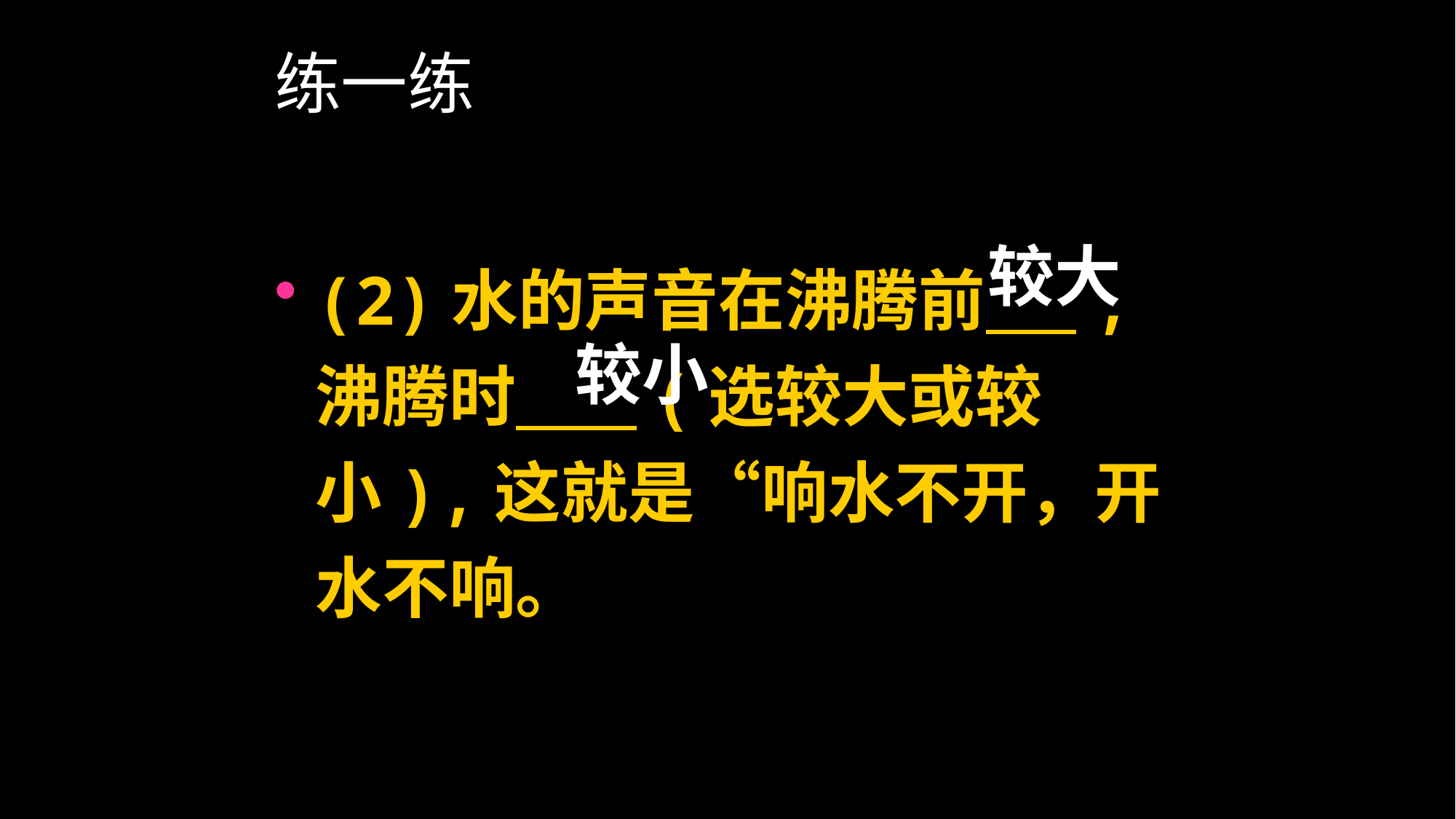

# 练一练
较大
(2)水的声音在沸腾前      ,沸腾时        (选较大或较小),这就是“响水不开，开水不响。
较小